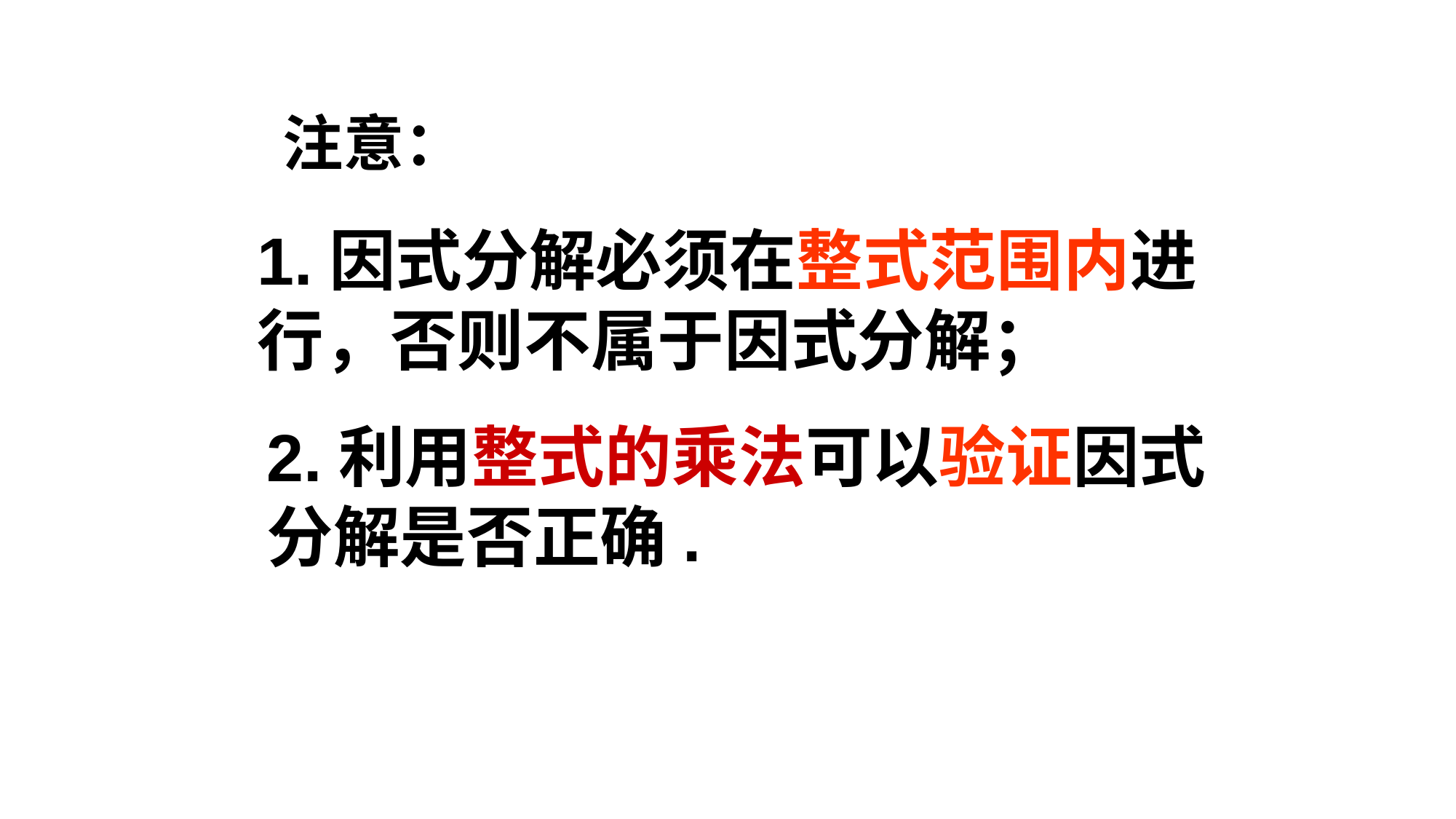

注意：
1.因式分解必须在整式范围内进
行，否则不属于因式分解；
2.利用整式的乘法可以验证因式
分解是否正确.